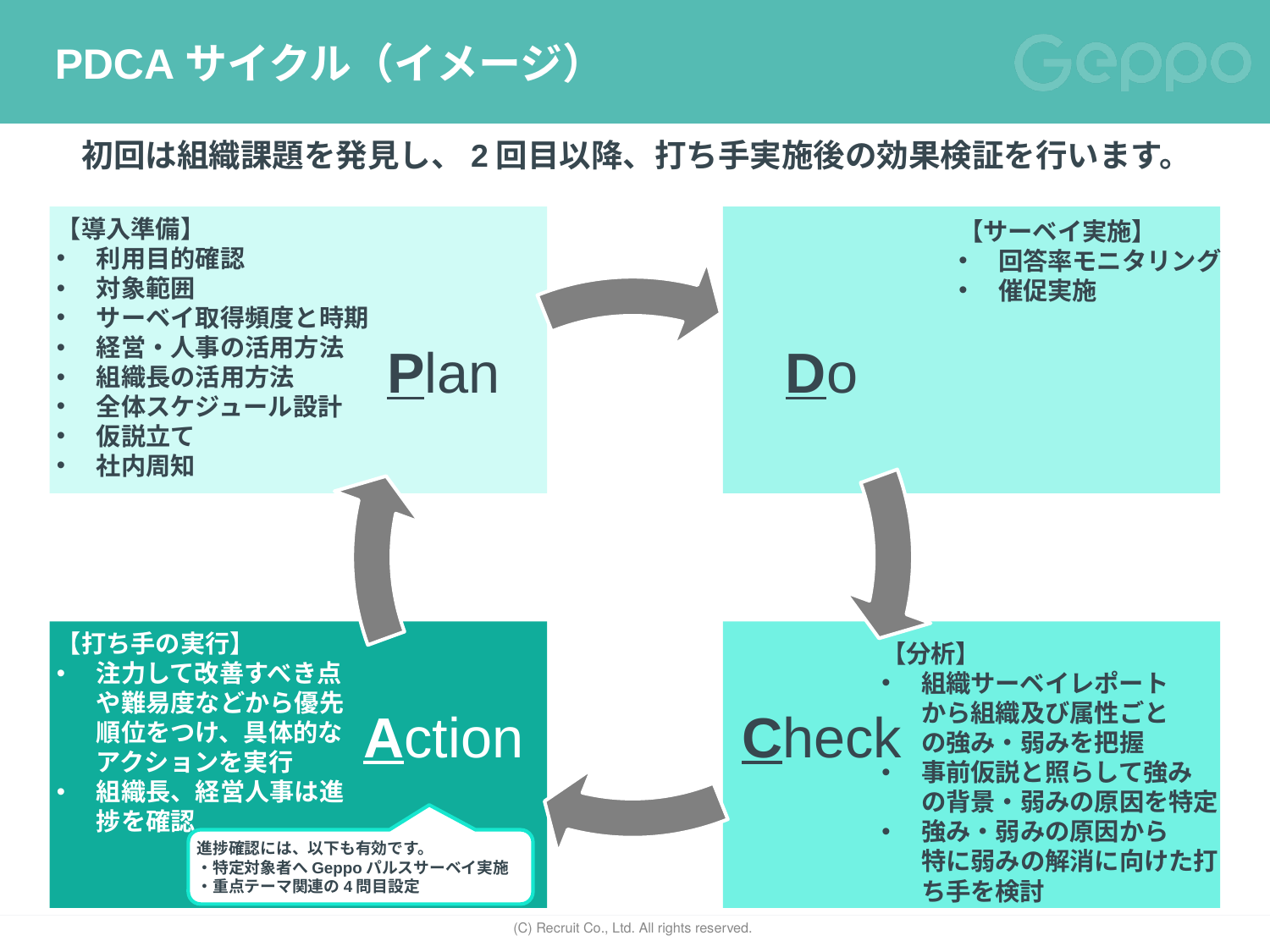

# PDCAサイクル（イメージ）
初回は組織課題を発見し、2回目以降、打ち手実施後の効果検証を行います。

【導入準備】
利用目的確認
対象範囲
サーベイ取得頻度と時期
経営・人事の活用方法
組織長の活用方法
全体スケジュール設計
仮説立て
社内周知
Do
Check
Action
Plan
【打ち手の実行】
注力して改善すべき点
や難易度などから優先
順位をつけ、具体的な
アクションを実行
組織長、経営人事は進
捗を確認

【サーベイ実施】
回答率モニタリング
催促実施

【分析】
組織サーベイレポート
から組織及び属性ごと
の強み・弱みを把握
事前仮説と照らして強み
の背景・弱みの原因を特定
強み・弱みの原因から
特に弱みの解消に向けた打ち手を検討

55
進捗確認には、以下も有効です。
・特定対象者へGeppoパルスサーベイ実施
・重点テーマ関連の4問目設定